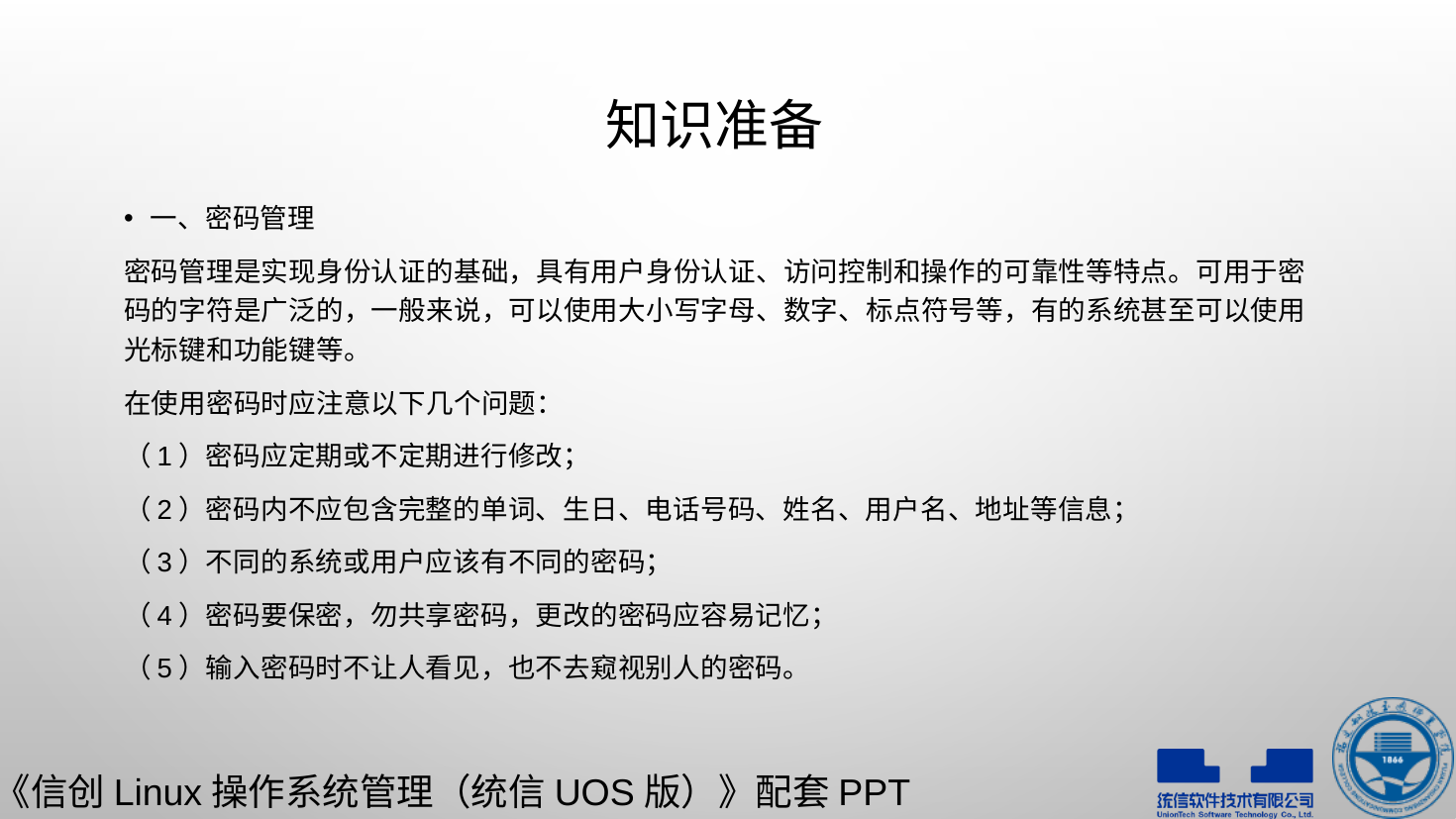

# 知识准备
一、密码管理
密码管理是实现身份认证的基础，具有用户身份认证、访问控制和操作的可靠性等特点。可用于密码的字符是广泛的，一般来说，可以使用大小写字母、数字、标点符号等，有的系统甚至可以使用光标键和功能键等。
在使用密码时应注意以下几个问题：
（1）密码应定期或不定期进行修改；
（2）密码内不应包含完整的单词、生日、电话号码、姓名、用户名、地址等信息；
（3）不同的系统或用户应该有不同的密码；
（4）密码要保密，勿共享密码，更改的密码应容易记忆；
（5）输入密码时不让人看见，也不去窥视别人的密码。